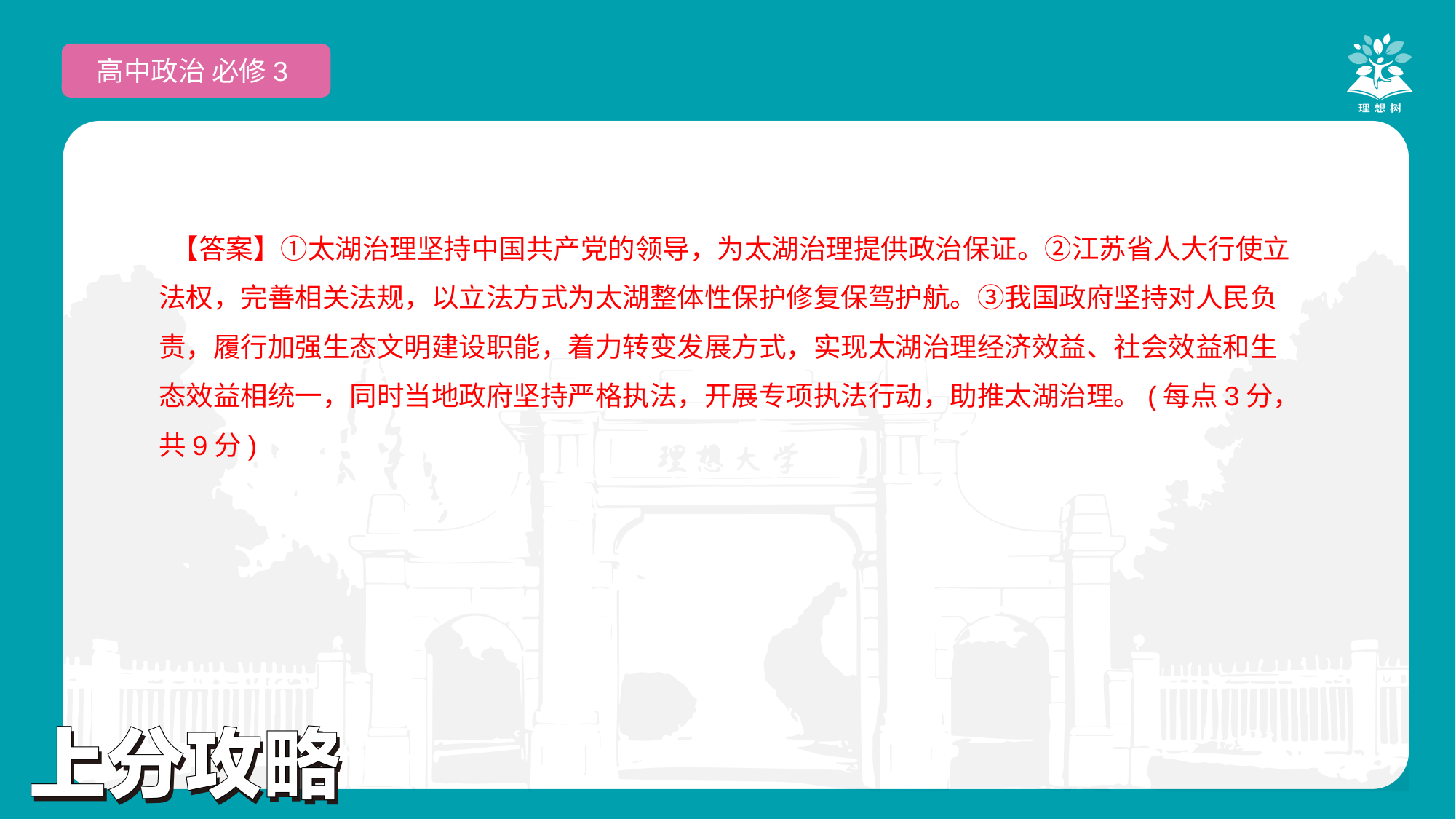

高中政治 必修3
 【答案】①太湖治理坚持中国共产党的领导，为太湖治理提供政治保证。②江苏省人大行使立法权，完善相关法规，以立法方式为太湖整体性保护修复保驾护航。③我国政府坚持对人民负责，履行加强生态文明建设职能，着力转变发展方式，实现太湖治理经济效益、社会效益和生态效益相统一，同时当地政府坚持严格执法，开展专项执法行动，助推太湖治理。(每点3分，共9分)